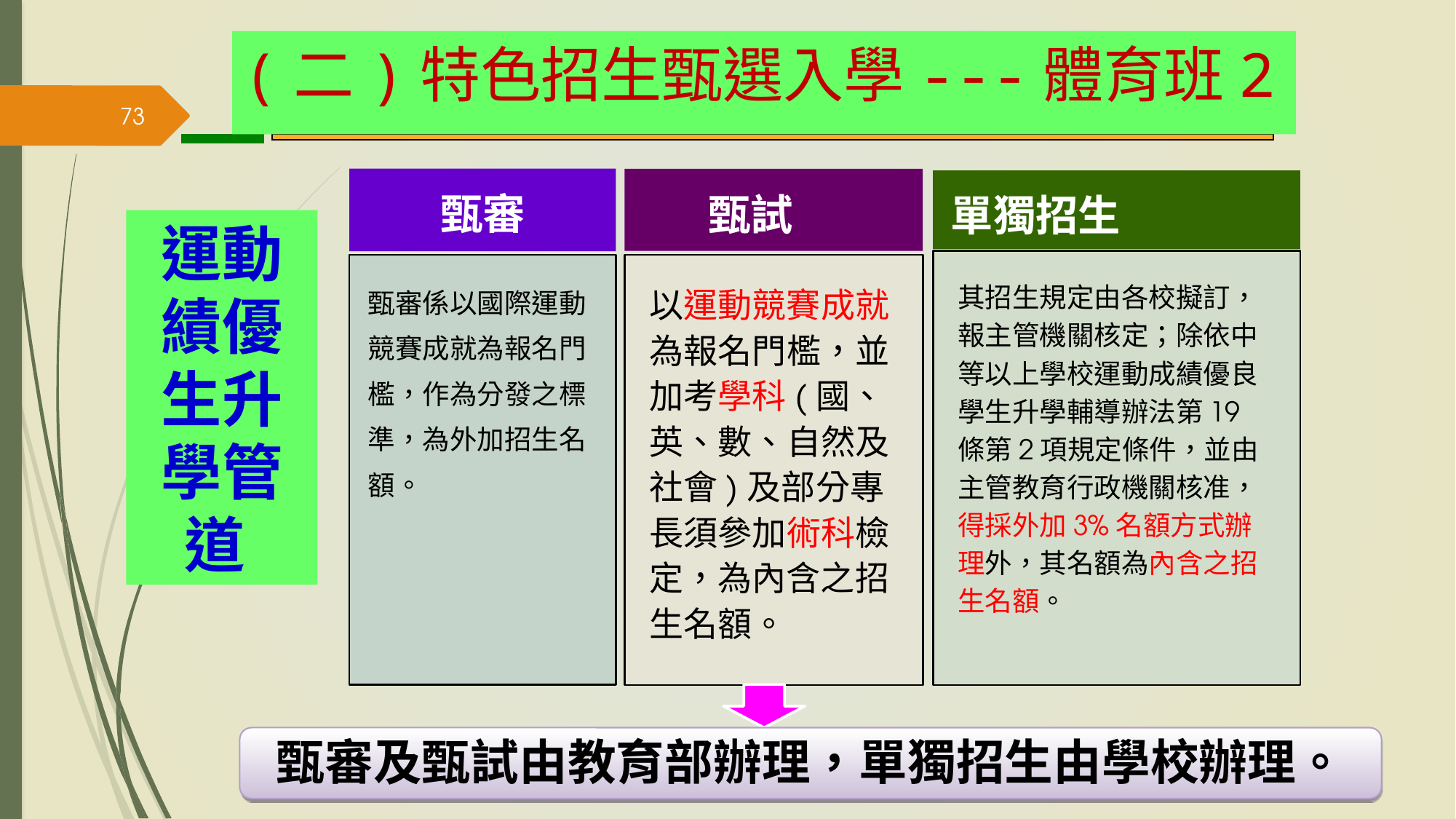

(二)特色招生甄選入學---體育班2
73

甄審

其招生規定由各校擬訂，報主管機關核定；除依中等以上學校運動成績優良學生升學輔導辦法第19條第2項規定條件，並由主管教育行政機關核准，得採外加3%名額方式辦理外，其名額為內含之招生名額。
以運動競賽成就為報名門檻，並加考學科(國、英、數、自然及社會)及部分專長須參加術科檢定，為內含之招生名額。

甄試
單獨招生
運動績優生升學管道
甄審係以國際運動競賽成就為報名門檻，作為分發之標準，為外加招生名額。

甄審及甄試由教育部辦理，單獨招生由學校辦理。